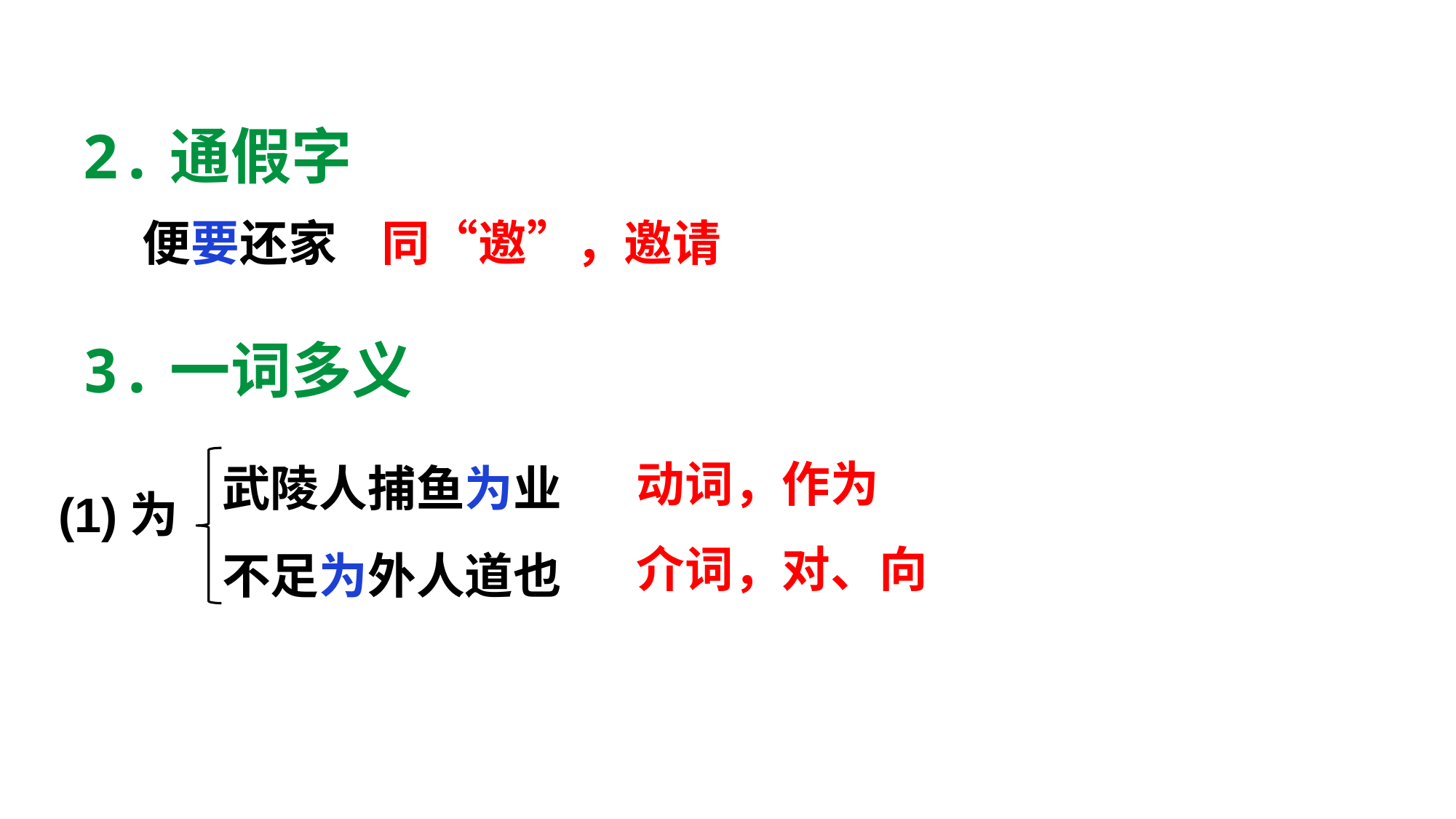

2.通假字
便要还家
同“邀”，邀请
3.一词多义
武陵人捕鱼为业
不足为外人道也

动词，作为
(1)为

介词，对、向